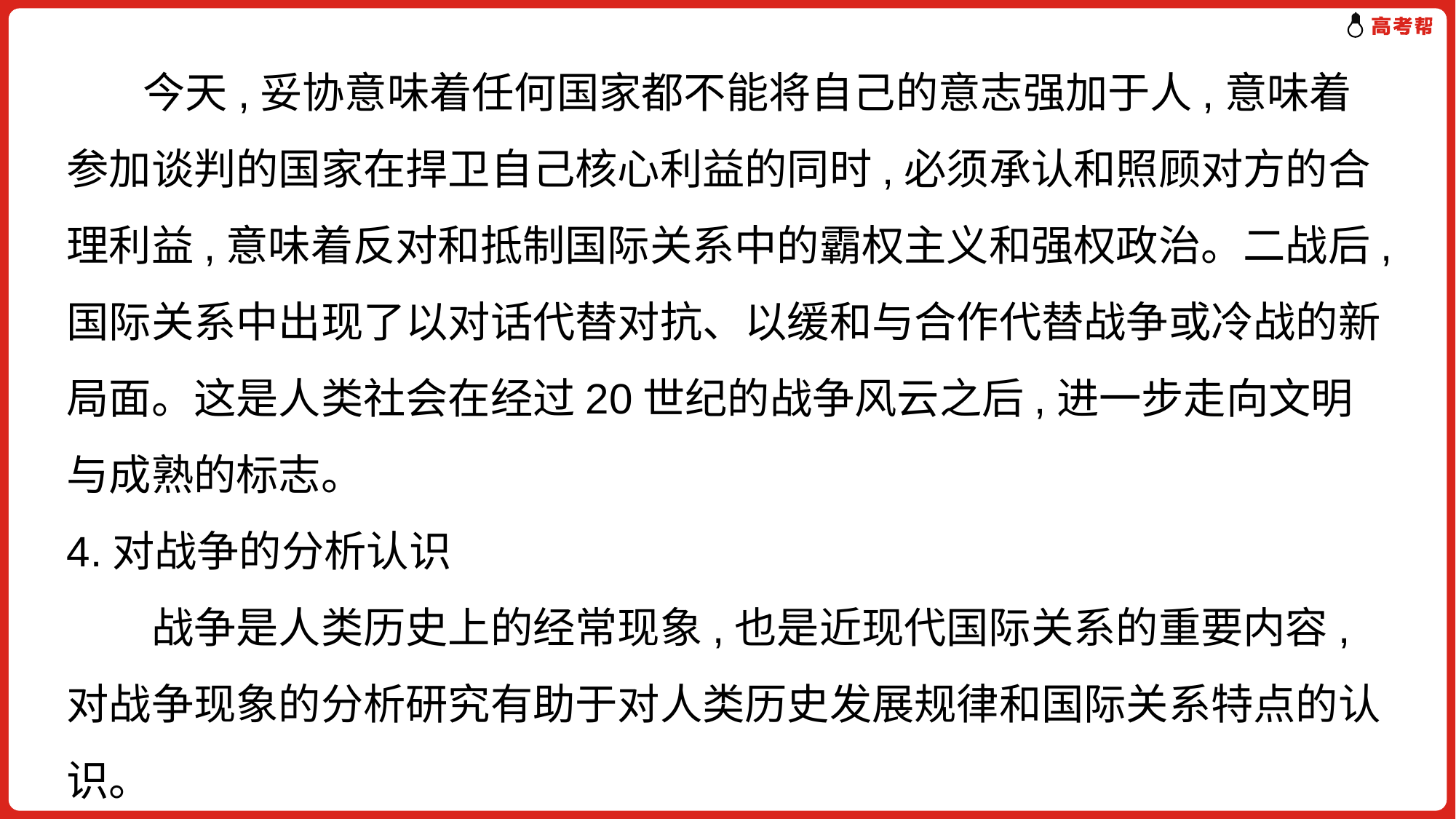

今天,妥协意味着任何国家都不能将自己的意志强加于人,意味着参加谈判的国家在捍卫自己核心利益的同时,必须承认和照顾对方的合理利益,意味着反对和抵制国际关系中的霸权主义和强权政治。二战后,国际关系中出现了以对话代替对抗、以缓和与合作代替战争或冷战的新局面。这是人类社会在经过20世纪的战争风云之后,进一步走向文明与成熟的标志。
4.对战争的分析认识
　　战争是人类历史上的经常现象,也是近现代国际关系的重要内容,对战争现象的分析研究有助于对人类历史发展规律和国际关系特点的认识。